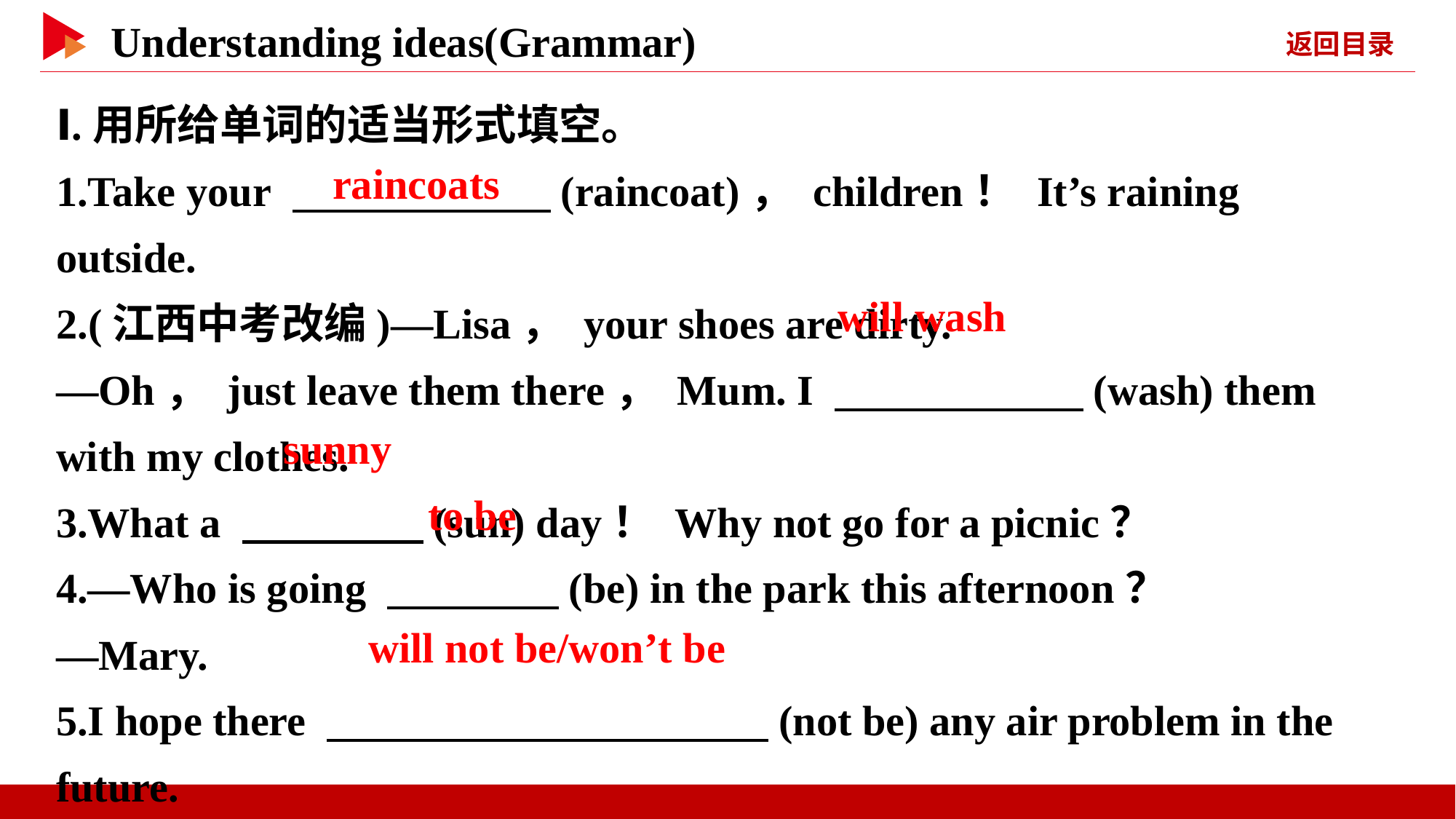

Ⅰ.用所给单词的适当形式填空。
1.Take your 　                  　(raincoat)， children！ It’s raining outside.
2.(江西中考改编)—Lisa， your shoes are dirty.
—Oh， just leave them there， Mum. I 　                 　(wash) them with my clothes.
3.What a 　          　(sun) day！ Why not go for a picnic？
4.—Who is going 　         　(be) in the park this afternoon？
—Mary.
5.I hope there 　                                     　(not be) any air problem in the future.
　raincoats
　will wash
　sunny
　to be
　will not be/won’t be